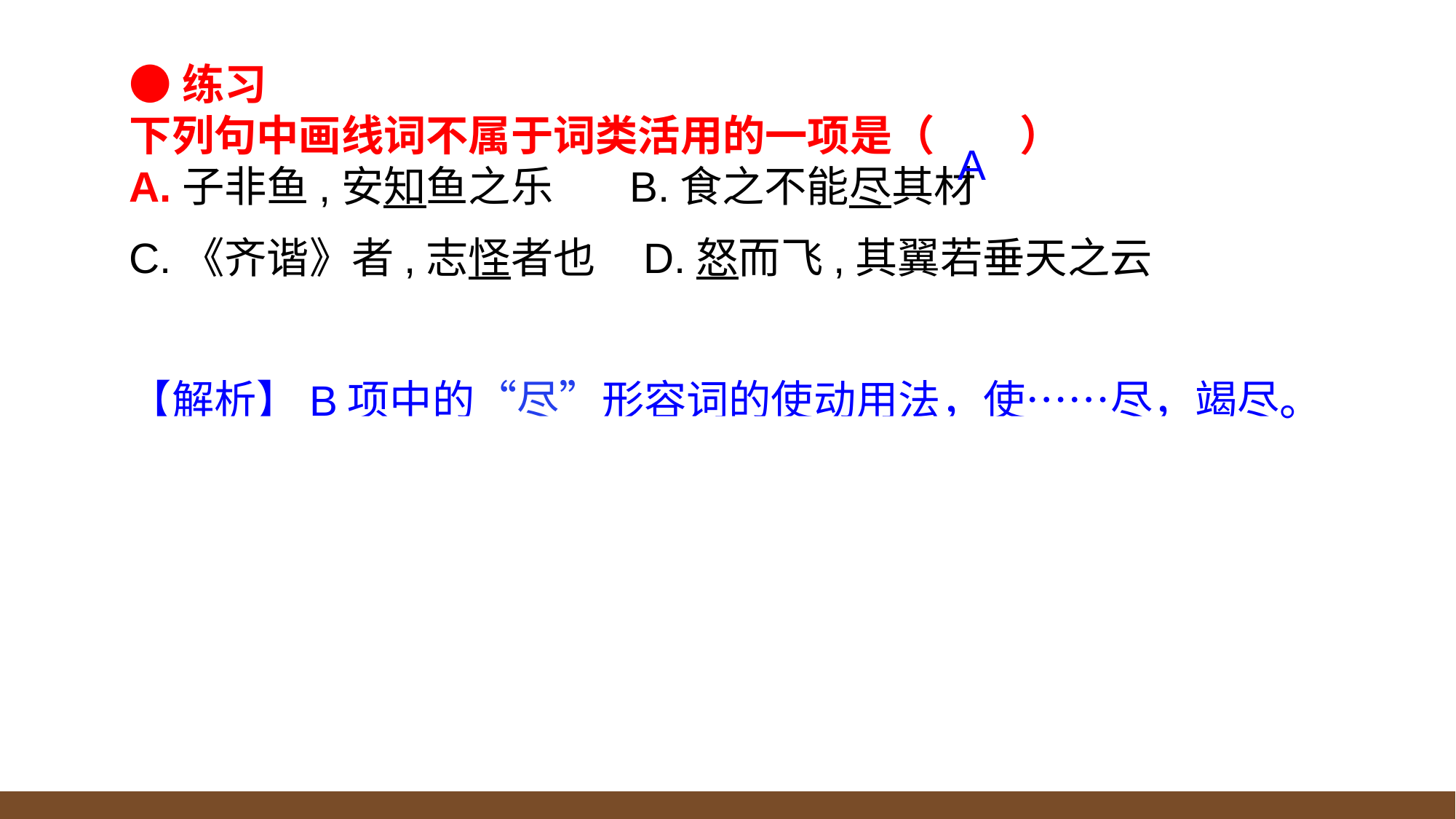

●练习下列句中画线词不属于词类活用的一项是（　　）A.子非鱼,安知鱼之乐       B.食之不能尽其材C.《齐谐》者,志怪者也    D.怒而飞,其翼若垂天之云

【解析】B项中的“尽”形容词的使动用法，使……尽，竭尽。
C项中的“怪”,形容词作名词,怪异之事物。
D项中的“怒”形容词作动词,振奋,这里指鼓起翅膀。
A